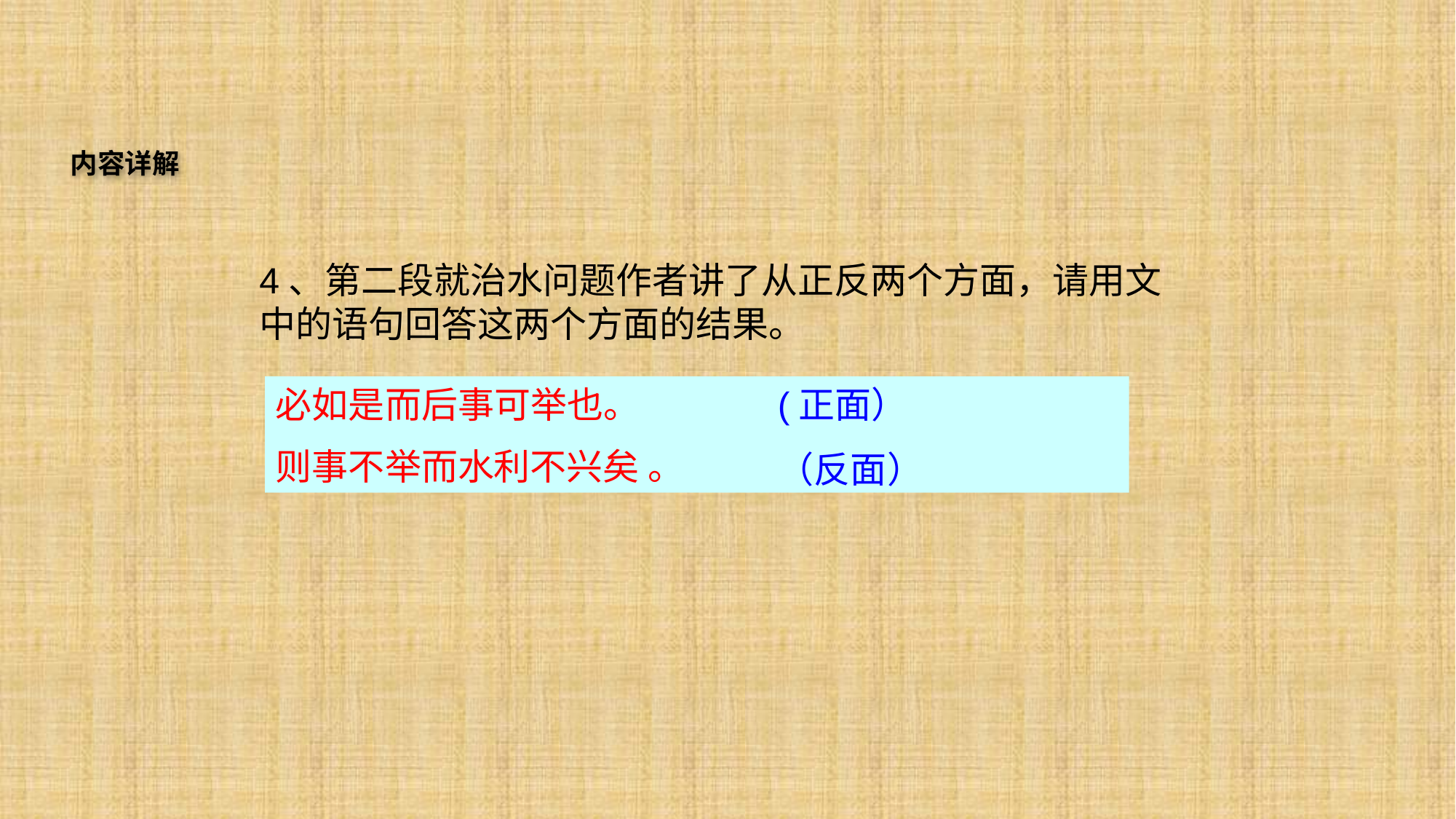

内容详解
4、第二段就治水问题作者讲了从正反两个方面，请用文中的语句回答这两个方面的结果。
必如是而后事可举也。
则事不举而水利不兴矣 。
(正面）
（反面）